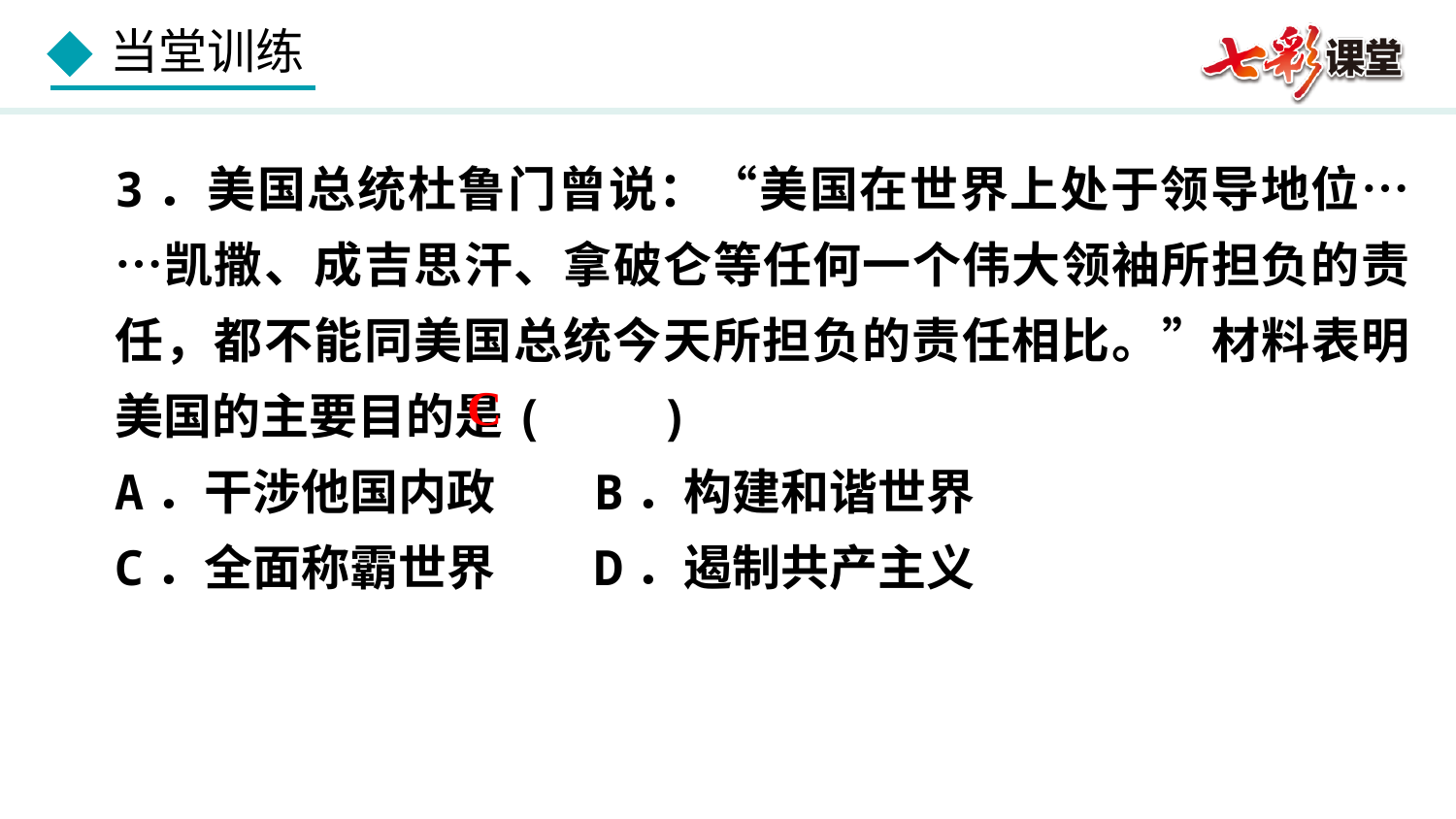

3．美国总统杜鲁门曾说：“美国在世界上处于领导地位……凯撒、成吉思汗、拿破仑等任何一个伟大领袖所担负的责任，都不能同美国总统今天所担负的责任相比。”材料表明美国的主要目的是(    )
A．干涉他国内政        B．构建和谐世界
C．全面称霸世界        D．遏制共产主义
C